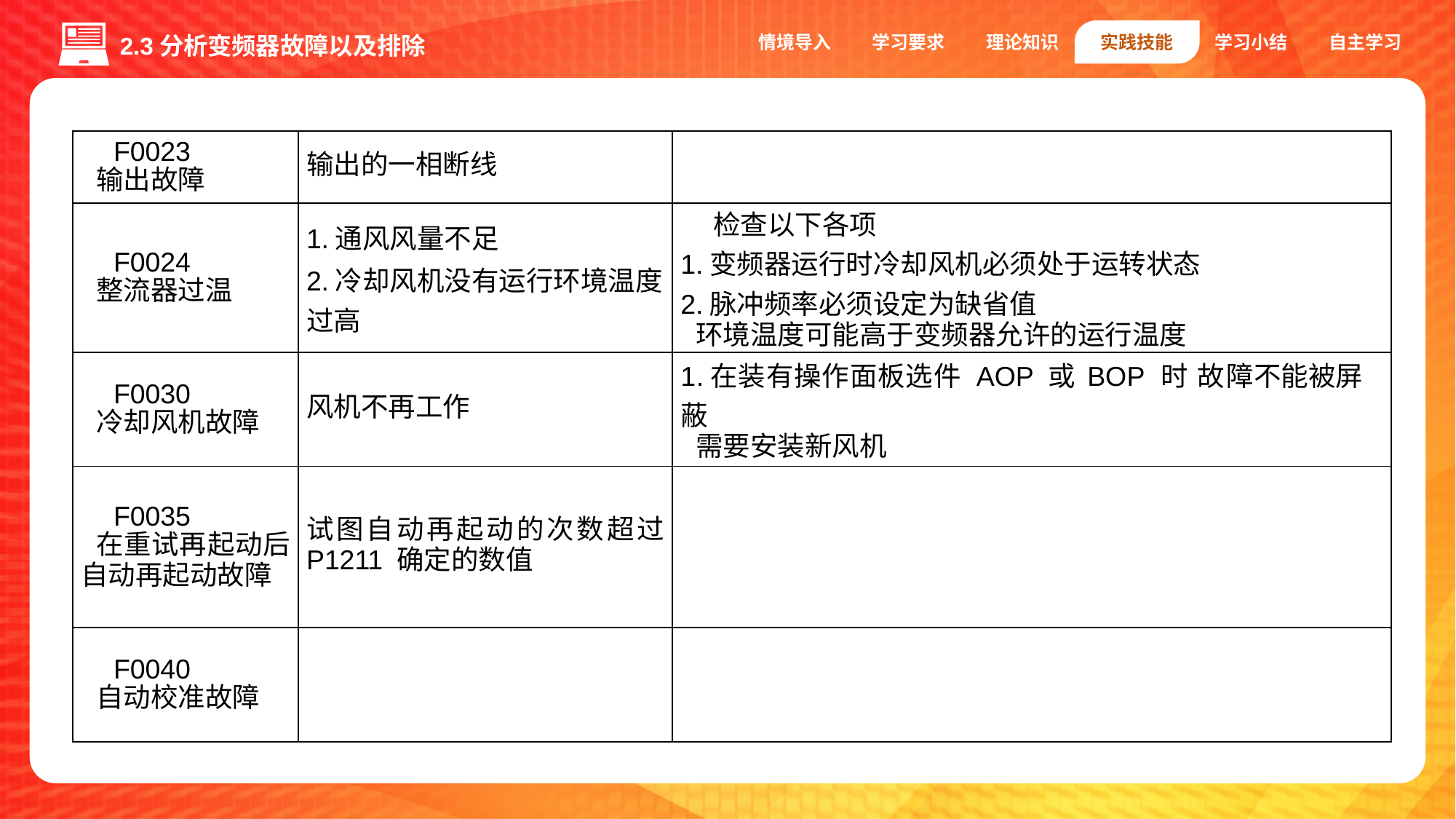

情境导入
学习要求
理论知识
实践技能
学习小结
自主学习

2.3分析变频器故障以及排除
| F0023 输出故障 | 输出的一相断线 |  |
| --- | --- | --- |
| F0024 整流器过温 | 1.通风风量不足 2.冷却风机没有运行环境温度过高 | 检查以下各项 1.变频器运行时冷却风机必须处于运转状态 2.脉冲频率必须设定为缺省值 环境温度可能高于变频器允许的运行温度 |
| F0030 冷却风机故障 | 风机不再工作 | 1.在装有操作面板选件 AOP 或 BOP 时 故障不能被屏蔽 需要安装新风机 |
| F0035 在重试再起动后自动再起动故障 | 试图自动再起动的次数超过 P1211 确定的数值 |  |
| F0040 自动校准故障 |  |  |